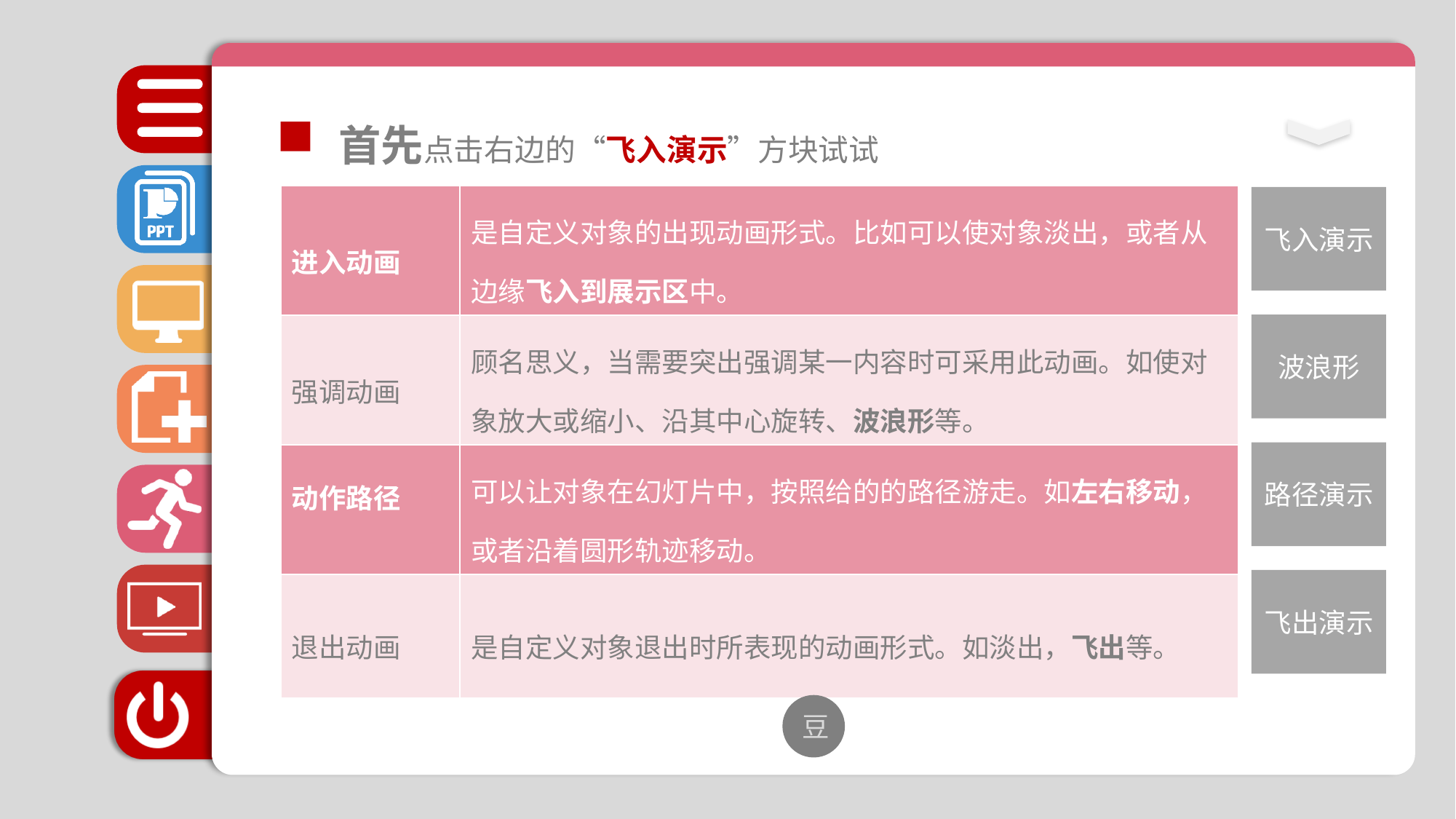

首先点击右边的“飞入演示”方块试试

| 进入动画 | 是自定义对象的出现动画形式。比如可以使对象淡出，或者从边缘飞入到展示区中。 |
| --- | --- |
| 强调动画 | 顾名思义，当需要突出强调某一内容时可采用此动画。如使对象放大或缩小、沿其中心旋转、波浪形等。 |
| 动作路径 | 可以让对象在幻灯片中，按照给的的路径游走。如左右移动，或者沿着圆形轨迹移动。 |
| 退出动画 | 是自定义对象退出时所表现的动画形式。如淡出，飞出等。 |
飞入演示
波浪形
路径演示
飞出演示
豆